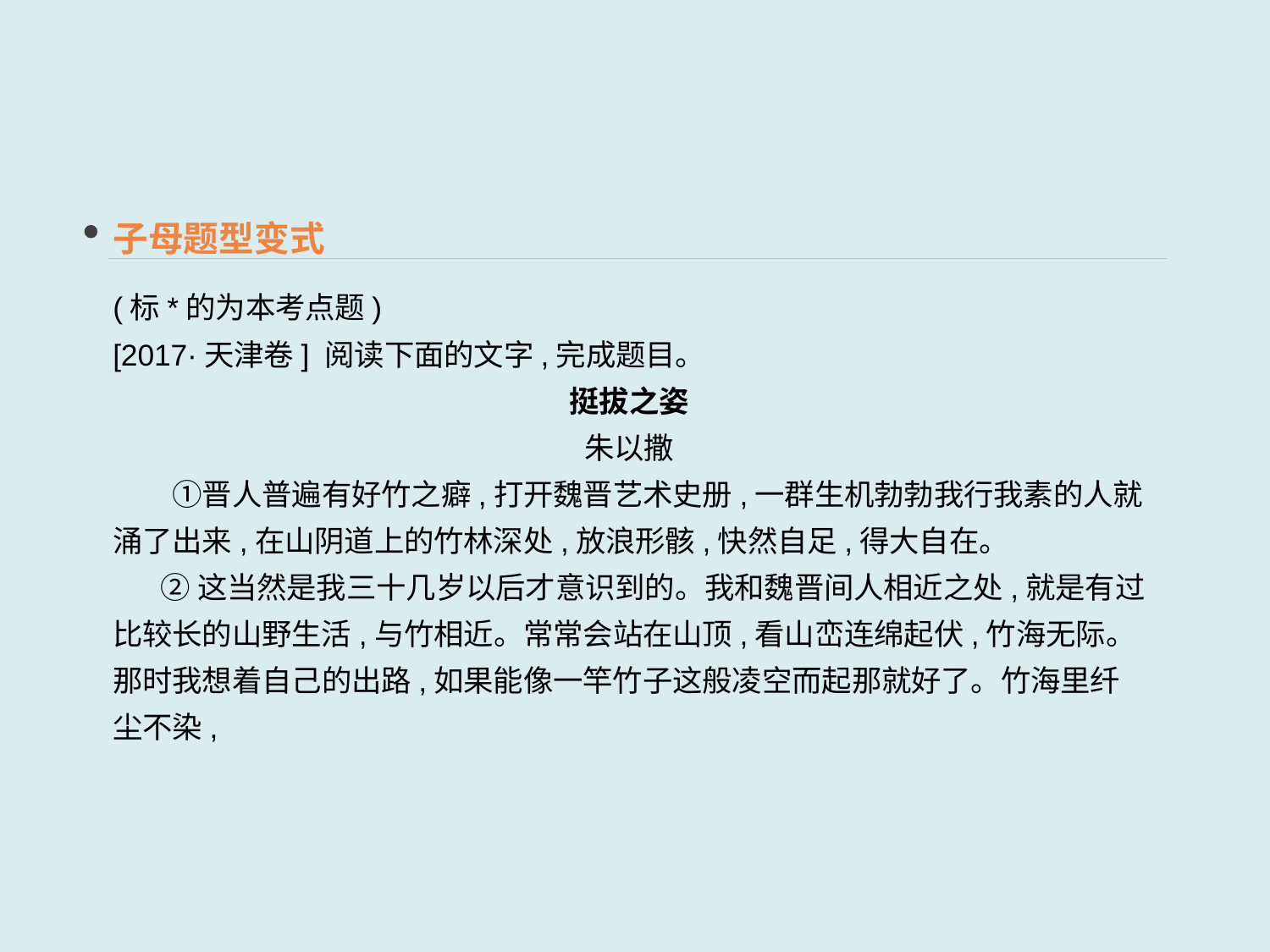

子母题型变式

(标*的为本考点题)
[2017·天津卷] 阅读下面的文字,完成题目。
挺拔之姿
朱以撒
　　①晋人普遍有好竹之癖,打开魏晋艺术史册,一群生机勃勃我行我素的人就涌了出来,在山阴道上的竹林深处,放浪形骸,快然自足,得大自在。
       ②这当然是我三十几岁以后才意识到的。我和魏晋间人相近之处,就是有过比较长的山野生活,与竹相近。常常会站在山顶,看山峦连绵起伏,竹海无际。那时我想着自己的出路,如果能像一竿竹子这般凌空而起那就好了。竹海里纤尘不染,